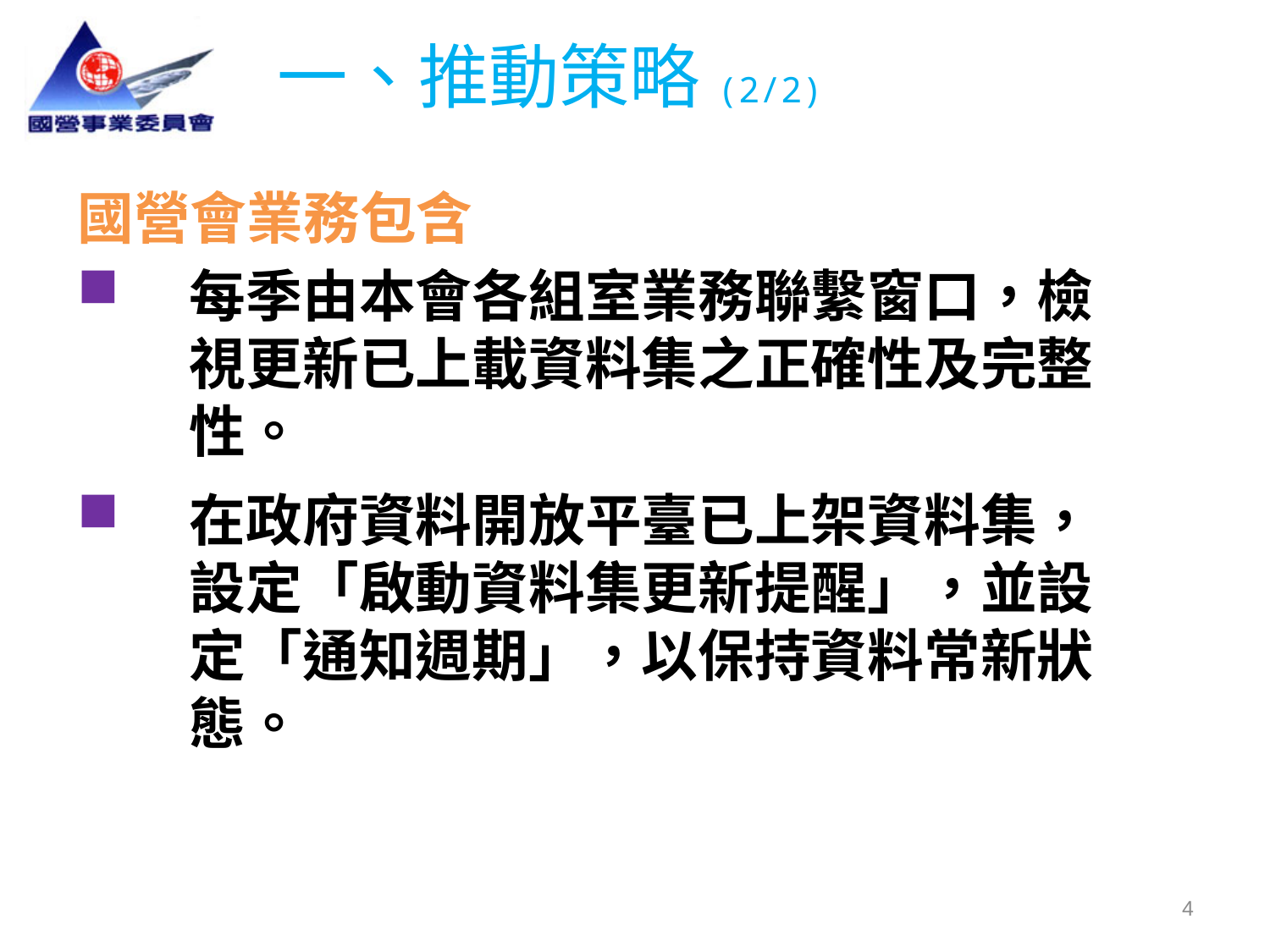

一、推動策略(2/2)
國營會業務包含
每季由本會各組室業務聯繫窗口，檢視更新已上載資料集之正確性及完整性。
在政府資料開放平臺已上架資料集，設定「啟動資料集更新提醒」，並設定「通知週期」，以保持資料常新狀態。
4